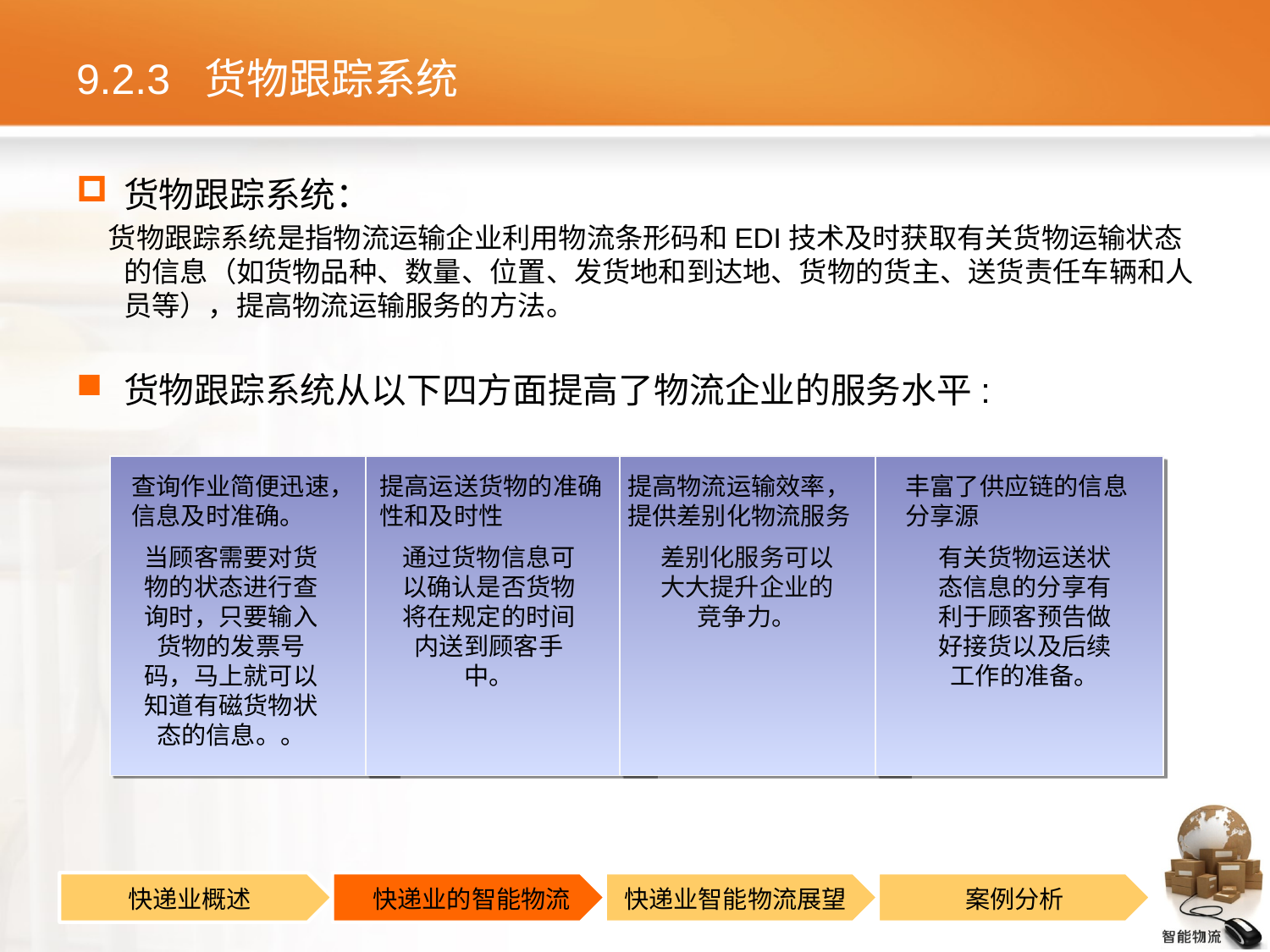

# 9.2.3  货物跟踪系统
货物跟踪系统：
    货物跟踪系统是指物流运输企业利用物流条形码和EDI技术及时获取有关货物运输状态的信息（如货物品种、数量、位置、发货地和到达地、货物的货主、送货责任车辆和人员等），提高物流运输服务的方法。

货物跟踪系统从以下四方面提高了物流企业的服务水平:

查询作业简便迅速，信息及时准确。
提高运送货物的准确性和及时性
提高物流运输效率，提供差别化物流服务
丰富了供应链的信息分享源
当顾客需要对货物的状态进行查询时，只要输入货物的发票号码，马上就可以知道有磁货物状态的信息。。
通过货物信息可以确认是否货物将在规定的时间内送到顾客手中。
差别化服务可以大大提升企业的竞争力。
有关货物运送状态信息的分享有利于顾客预告做好接货以及后续工作的准备。